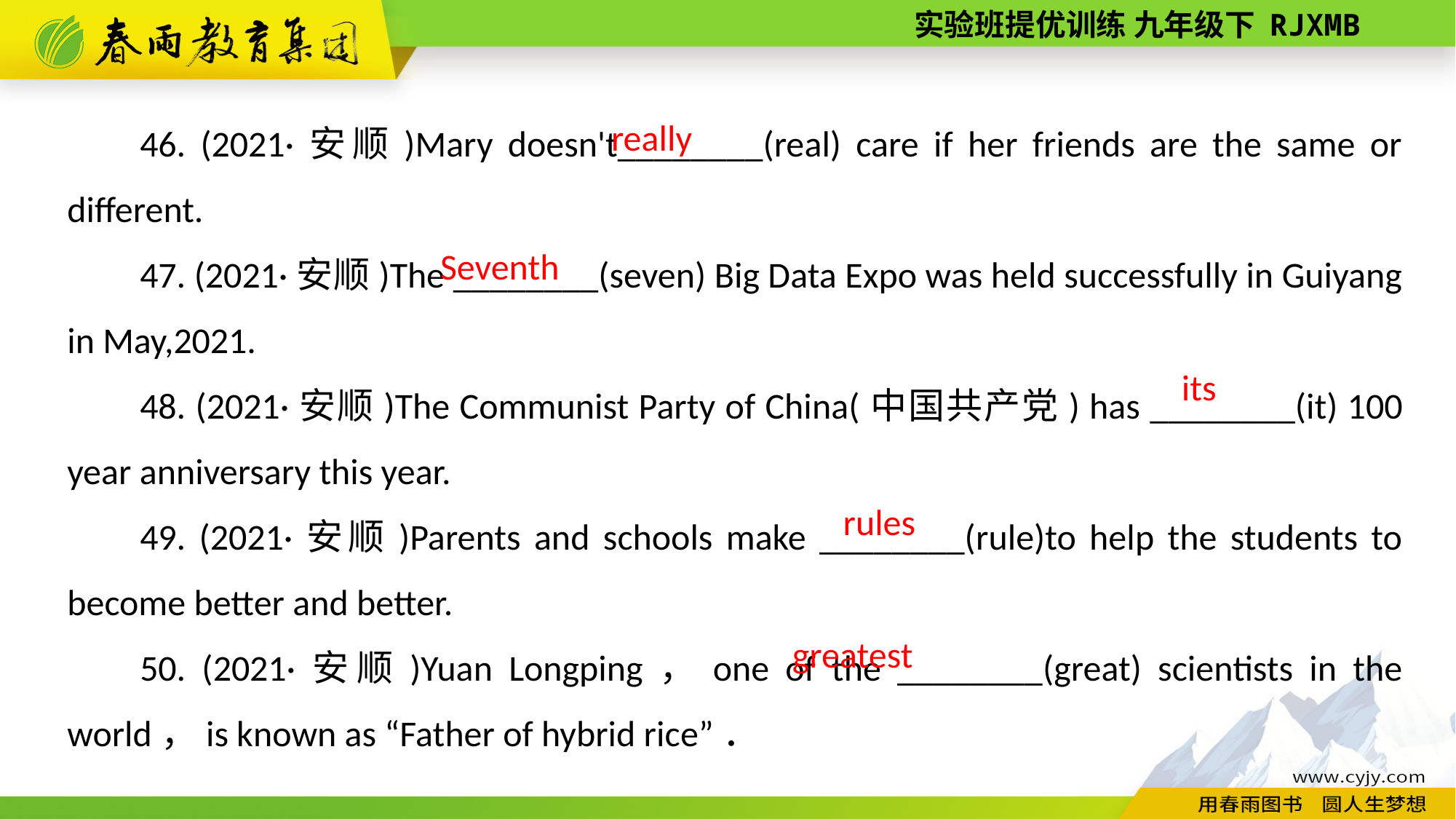

46. (2021·安顺)Mary doesn't________(real) care if her friends are the same or different.
47. (2021·安顺)The ________(seven) Big Data Expo was held successfully in Guiyang in May,2021.
48. (2021·安顺)The Communist Party of China(中国共产党) has ________(it) 100­year anniversary this year.
49. (2021·安顺)Parents and schools make ________(rule)to help the students to become better and better.
50. (2021·安顺)Yuan Longping，one of the ________(great) scientists in the world，is known as “Father of hybrid rice”．
really
Seventh
 its
 rules
greatest